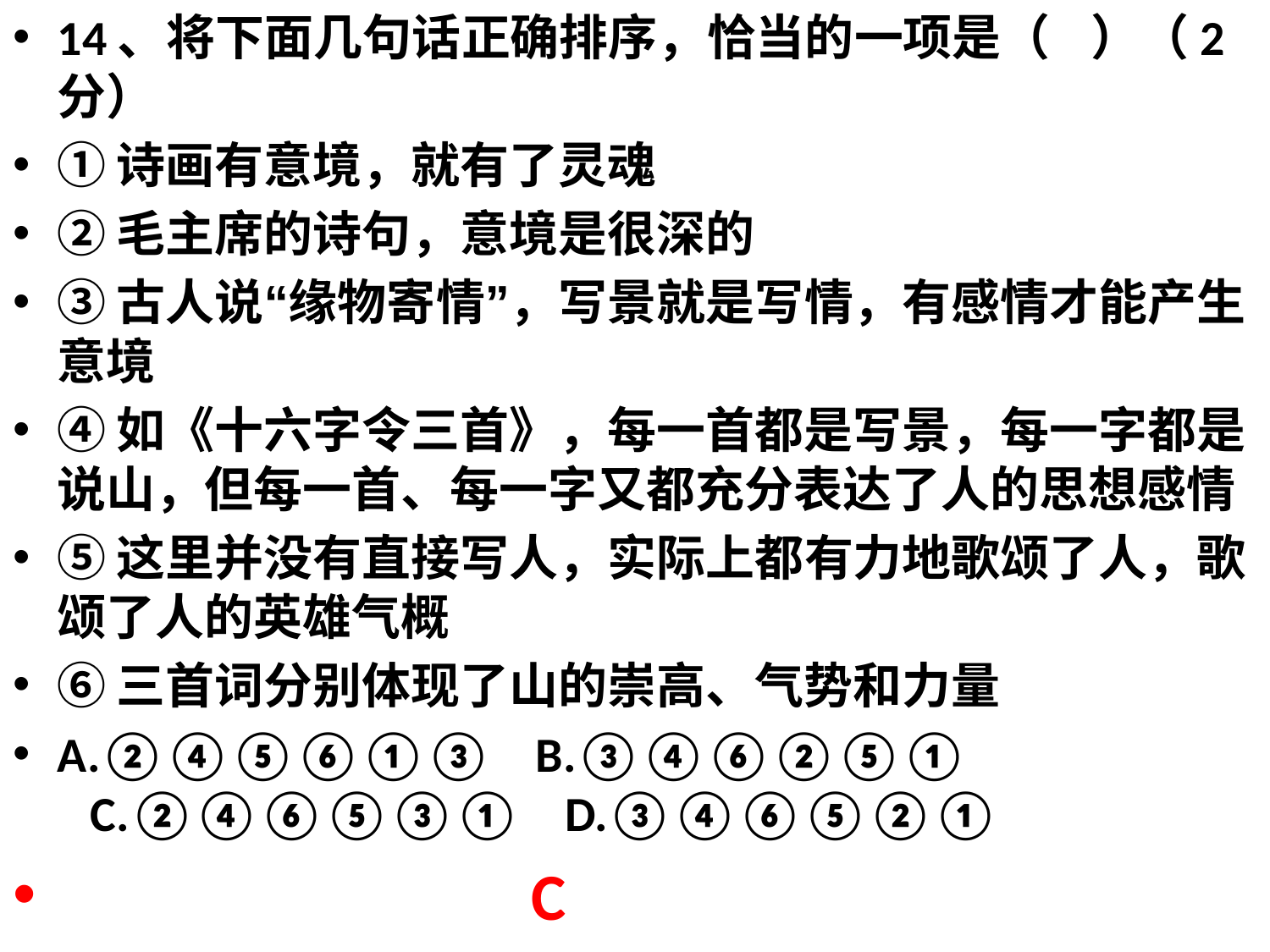

14、将下面几句话正确排序，恰当的一项是（   ）（2分）
①诗画有意境，就有了灵魂
②毛主席的诗句，意境是很深的
③古人说“缘物寄情”，写景就是写情，有感情才能产生意境
④如《十六字令三首》，每一首都是写景，每一字都是说山，但每一首、每一字又都充分表达了人的思想感情
⑤这里并没有直接写人，实际上都有力地歌颂了人，歌颂了人的英雄气概
⑥三首词分别体现了山的崇高、气势和力量
A.②④⑤⑥①③    B.③④⑥②⑤①    C.②④⑥⑤③①    D.③④⑥⑤②①
                                C

#